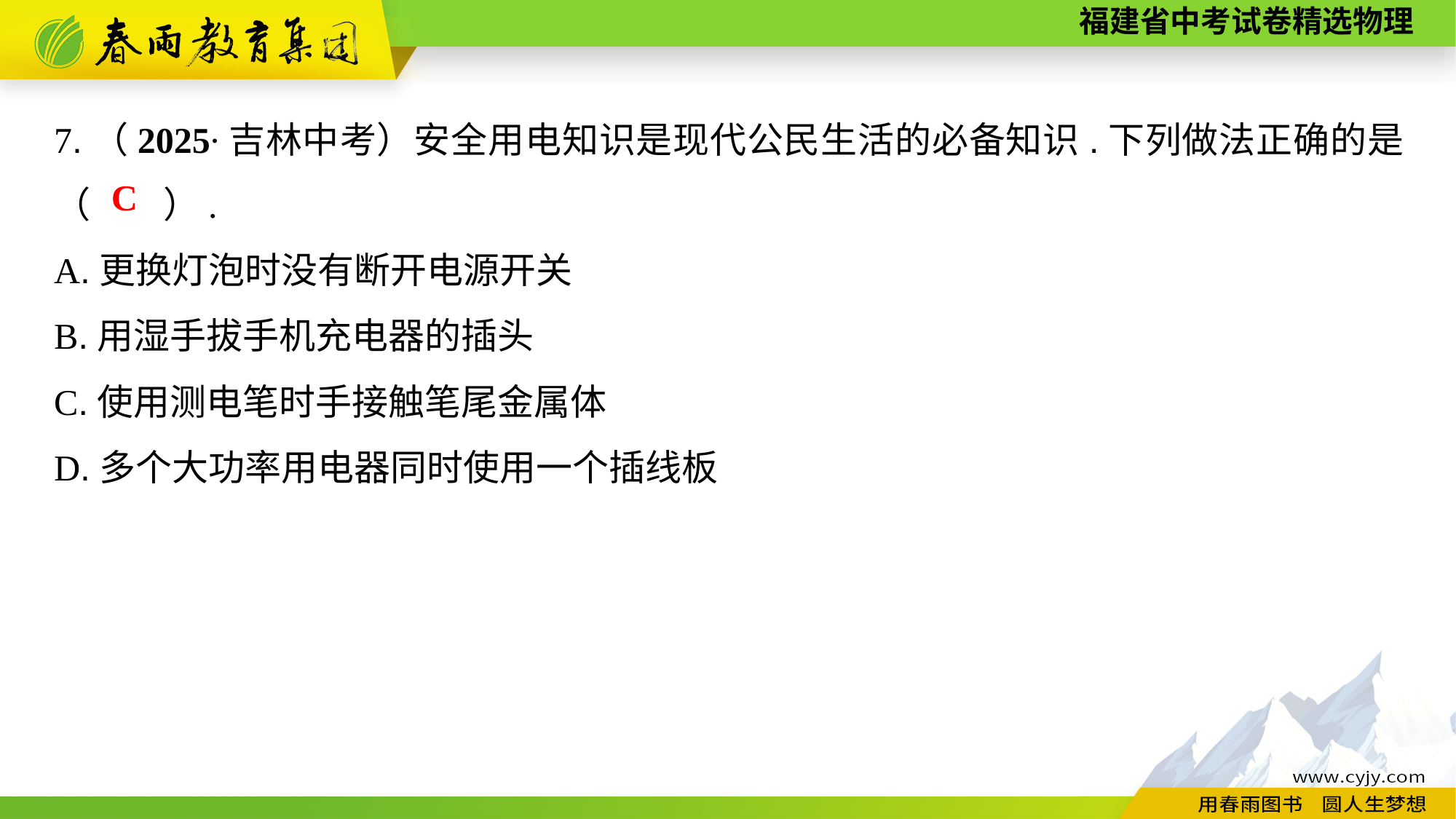

7.（2025∙吉林中考）安全用电知识是现代公民生活的必备知识.下列做法正确的是（　　）.
A.更换灯泡时没有断开电源开关
B.用湿手拔手机充电器的插头
C.使用测电笔时手接触笔尾金属体
D.多个大功率用电器同时使用一个插线板
C